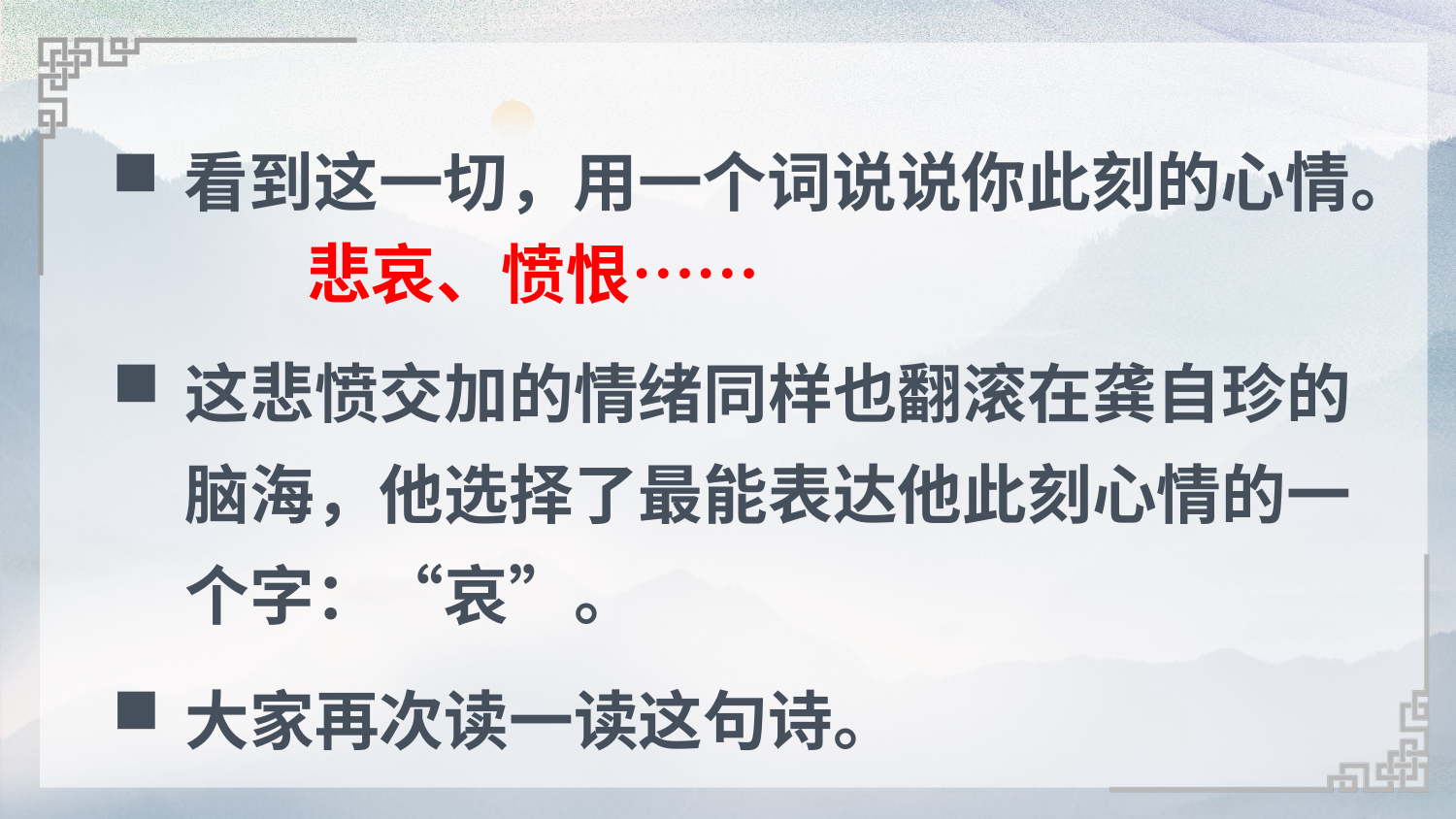

看到这一切，用一个词说说你此刻的心情。
悲哀、愤恨……
这悲愤交加的情绪同样也翻滚在龚自珍的脑海，他选择了最能表达他此刻心情的一个字：“哀”。
大家再次读一读这句诗。